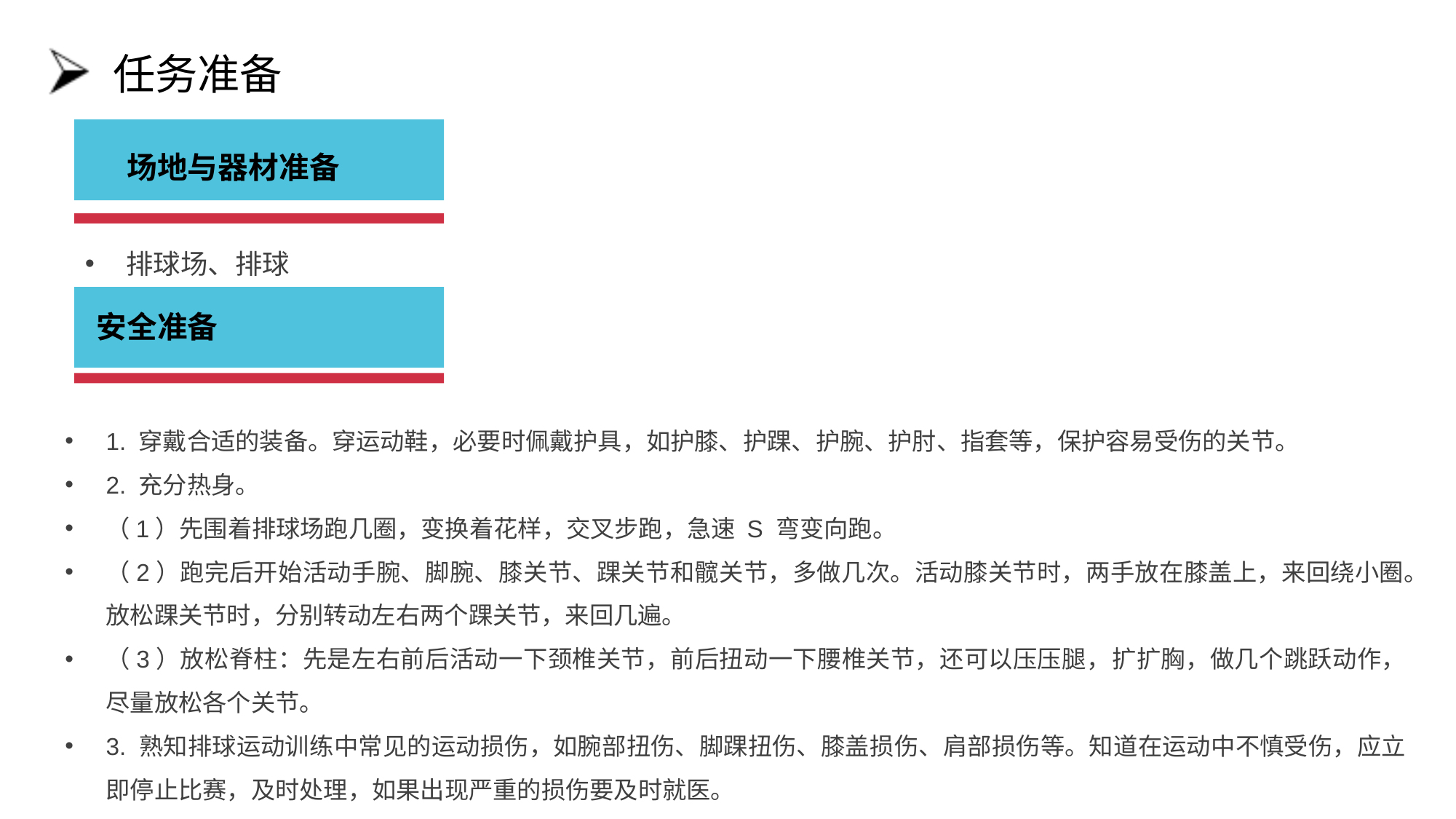

# 任务准备

　场地与器材准备

排球场、排球

安全准备

1. 穿戴合适的装备。穿运动鞋，必要时佩戴护具，如护膝、护踝、护腕、护肘、指套等，保护容易受伤的关节。
2. 充分热身。
（1）先围着排球场跑几圈，变换着花样，交叉步跑，急速 S 弯变向跑。
（2）跑完后开始活动手腕、脚腕、膝关节、踝关节和髋关节，多做几次。活动膝关节时，两手放在膝盖上，来回绕小圈。放松踝关节时，分别转动左右两个踝关节，来回几遍。
（3）放松脊柱：先是左右前后活动一下颈椎关节，前后扭动一下腰椎关节，还可以压压腿，扩扩胸，做几个跳跃动作，尽量放松各个关节。
3. 熟知排球运动训练中常见的运动损伤，如腕部扭伤、脚踝扭伤、膝盖损伤、肩部损伤等。知道在运动中不慎受伤，应立即停止比赛，及时处理，如果出现严重的损伤要及时就医。